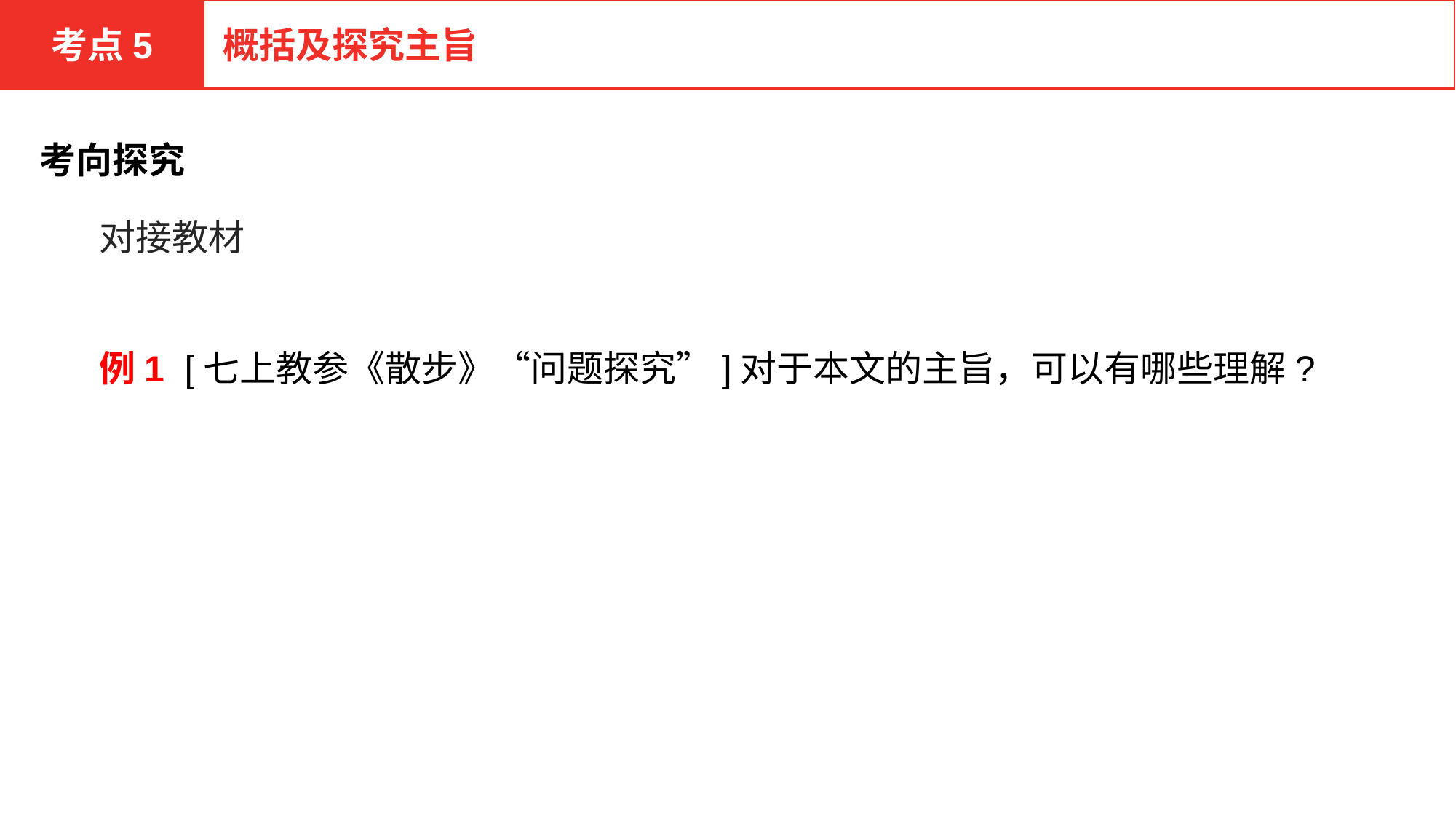

考点5
概括及探究主旨
考向探究
对接教材

例1  [七上教参《散步》“问题探究”]对于本文的主旨，可以有哪些理解?